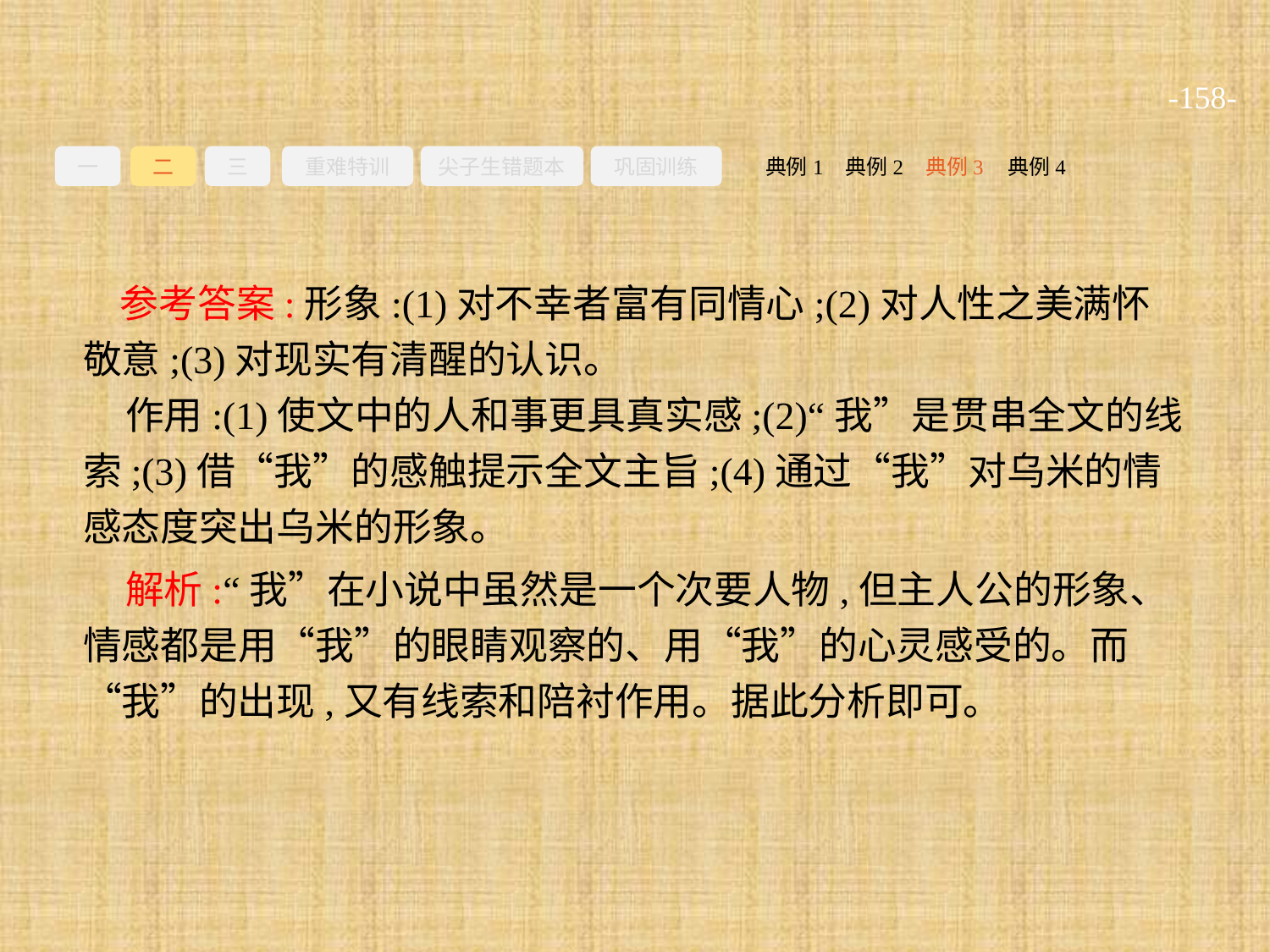

-158-
一
二
三
重难特训
尖子生错题本
巩固训练
典例3
典例2
典例4
典例1
参考答案:形象:(1)对不幸者富有同情心;(2)对人性之美满怀敬意;(3)对现实有清醒的认识。
作用:(1)使文中的人和事更具真实感;(2)“我”是贯串全文的线索;(3)借“我”的感触提示全文主旨;(4)通过“我”对乌米的情感态度突出乌米的形象。
解析:“我”在小说中虽然是一个次要人物,但主人公的形象、情感都是用“我”的眼睛观察的、用“我”的心灵感受的。而“我”的出现,又有线索和陪衬作用。据此分析即可。